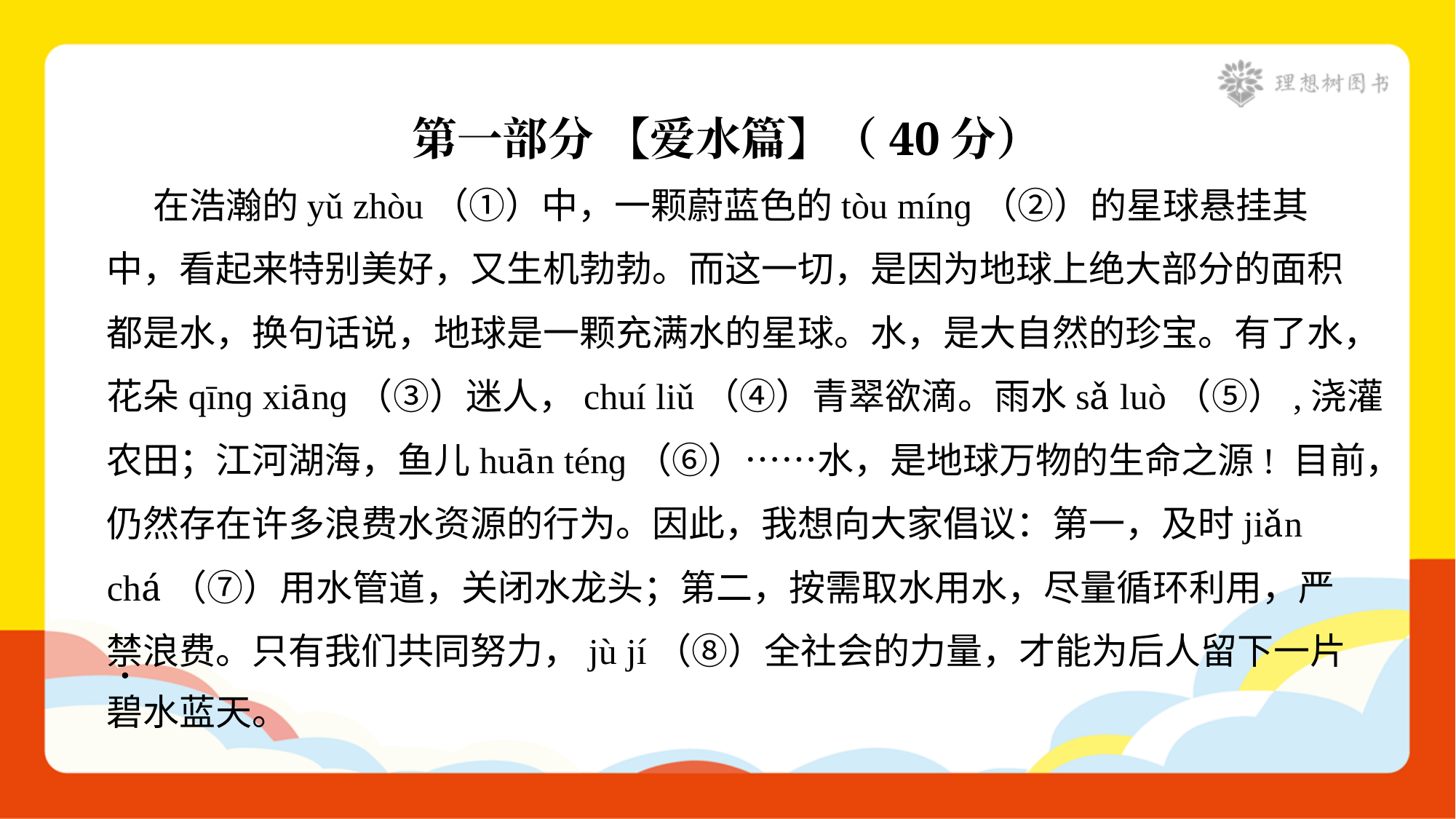

第一部分 【爱水篇】（40分）
    在浩瀚的yǔ zhòu（①）中，一颗蔚蓝色的tòu mínɡ（②）的星球悬挂其
中，看起来特别美好，又生机勃勃。而这一切，是因为地球上绝大部分的面积
都是水，换句话说，地球是一颗充满水的星球。水，是大自然的珍宝。有了水，
花朵qīnɡ xiānɡ（③）迷人，chuí liǔ（④）青翠欲滴。雨水sǎ luò（⑤）,浇灌
农田；江河湖海，鱼儿huān ténɡ（⑥）……水，是地球万物的生命之源! 目前，
仍然存在许多浪费水资源的行为。因此，我想向大家倡议：第一，及时jiǎn
chá（⑦）用水管道，关闭水龙头；第二，按需取水用水，尽量循环利用，严
禁浪费。只有我们共同努力，jù jí（⑧）全社会的力量，才能为后人留下一片
碧水蓝天。